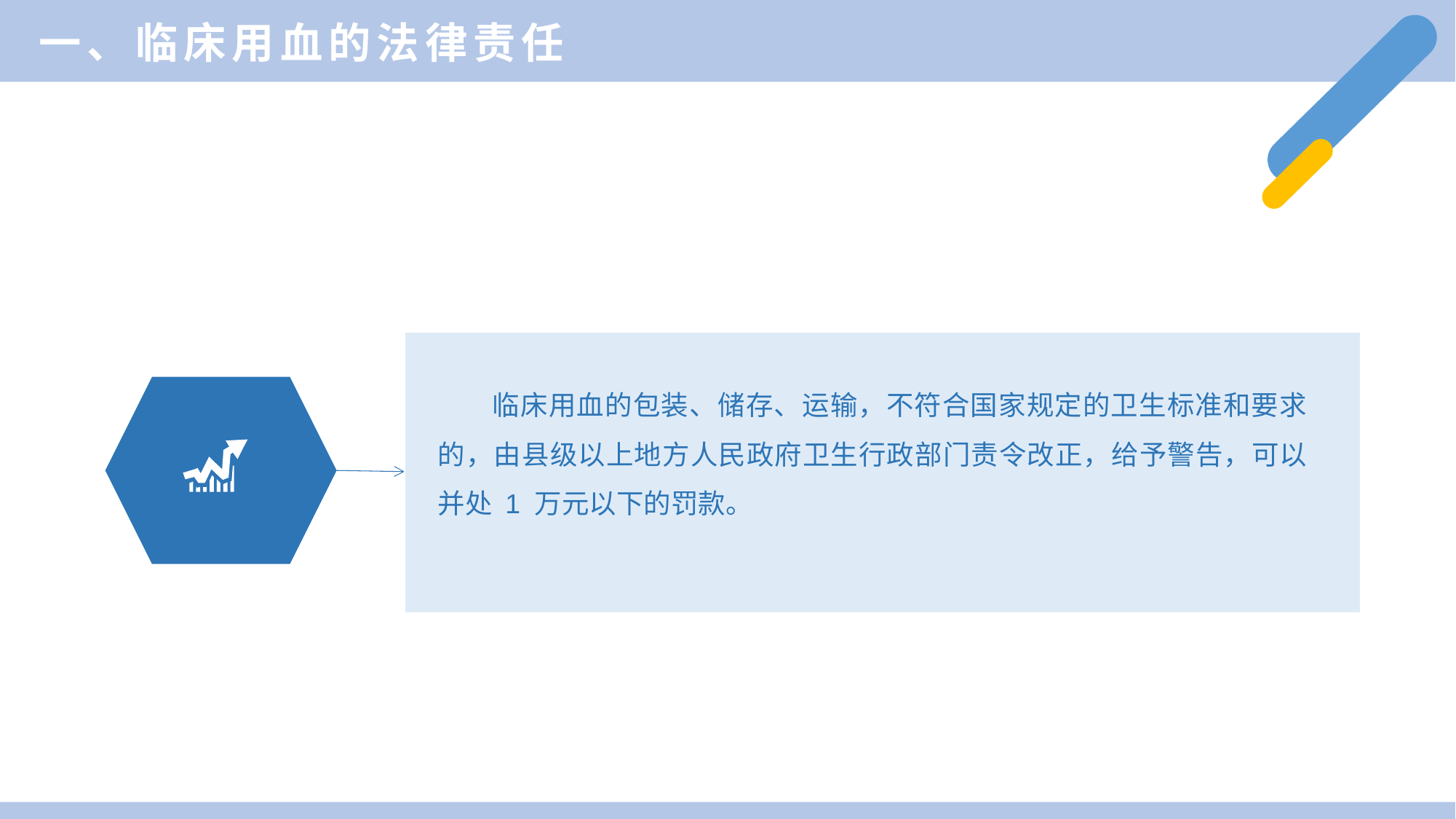

一、临床用血的法律责任

临床用血的包装、储存、运输，不符合国家规定的卫生标准和要求的，由县级以上地方人民政府卫生行政部门责令改正，给予警告，可以并处 1 万元以下的罚款。